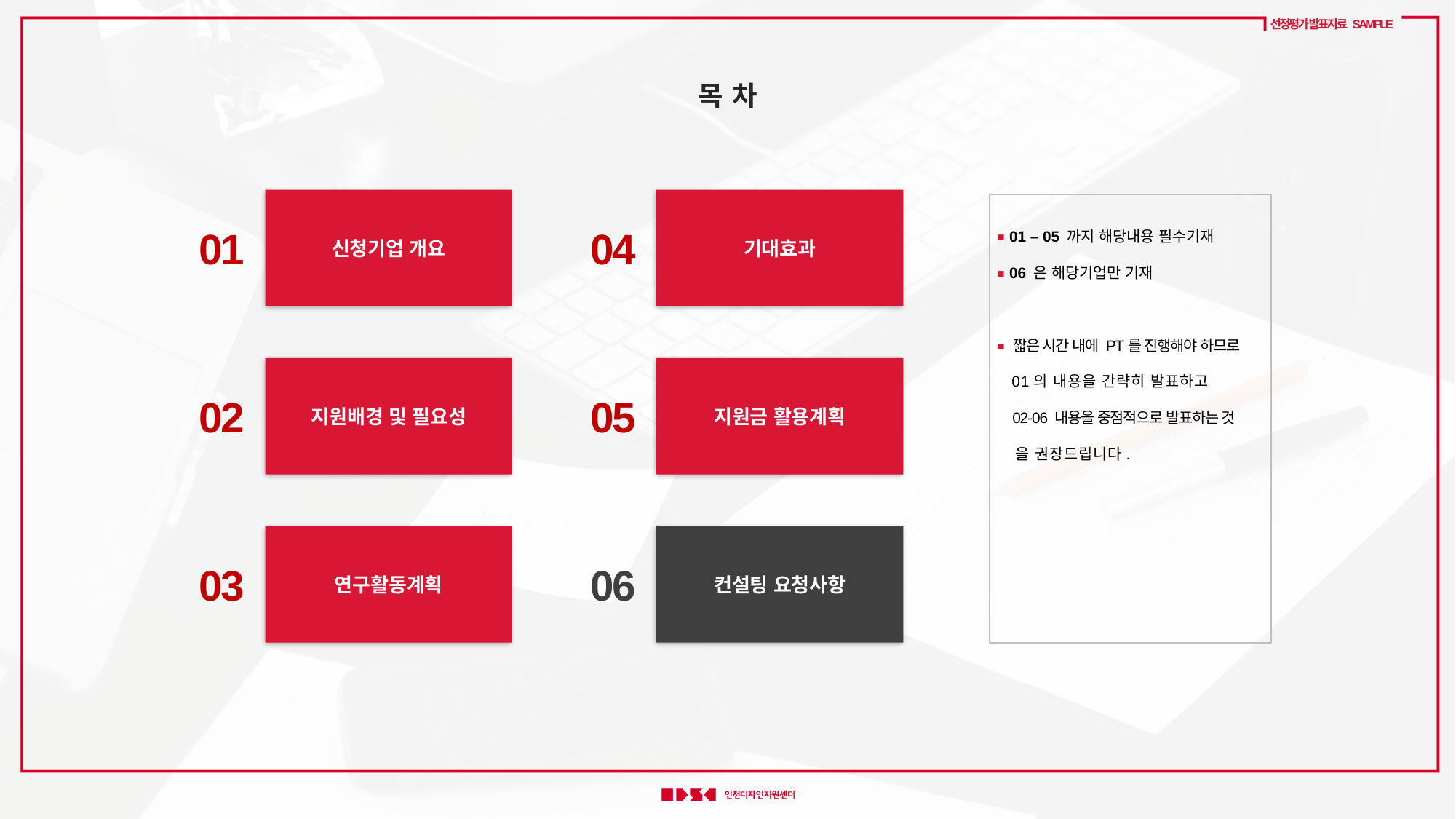

선정평가 발표자료 SAMPLE
목  차
신청기업 개요
01
지원배경 및 필요성
02
연구활동계획
03
기대효과
04

◾  01 – 05 까지 해당내용 필수기재
◾  06 은 해당기업만 기재

◾  짧은 시간 내에 PT를 진행해야 하므로
    01의 내용을 간략히 발표하고
   02-06 내용을 중점적으로 발표하는 것
    을 권장드립니다.
지원금 활용계획
05
컨설팅 요청사항
06